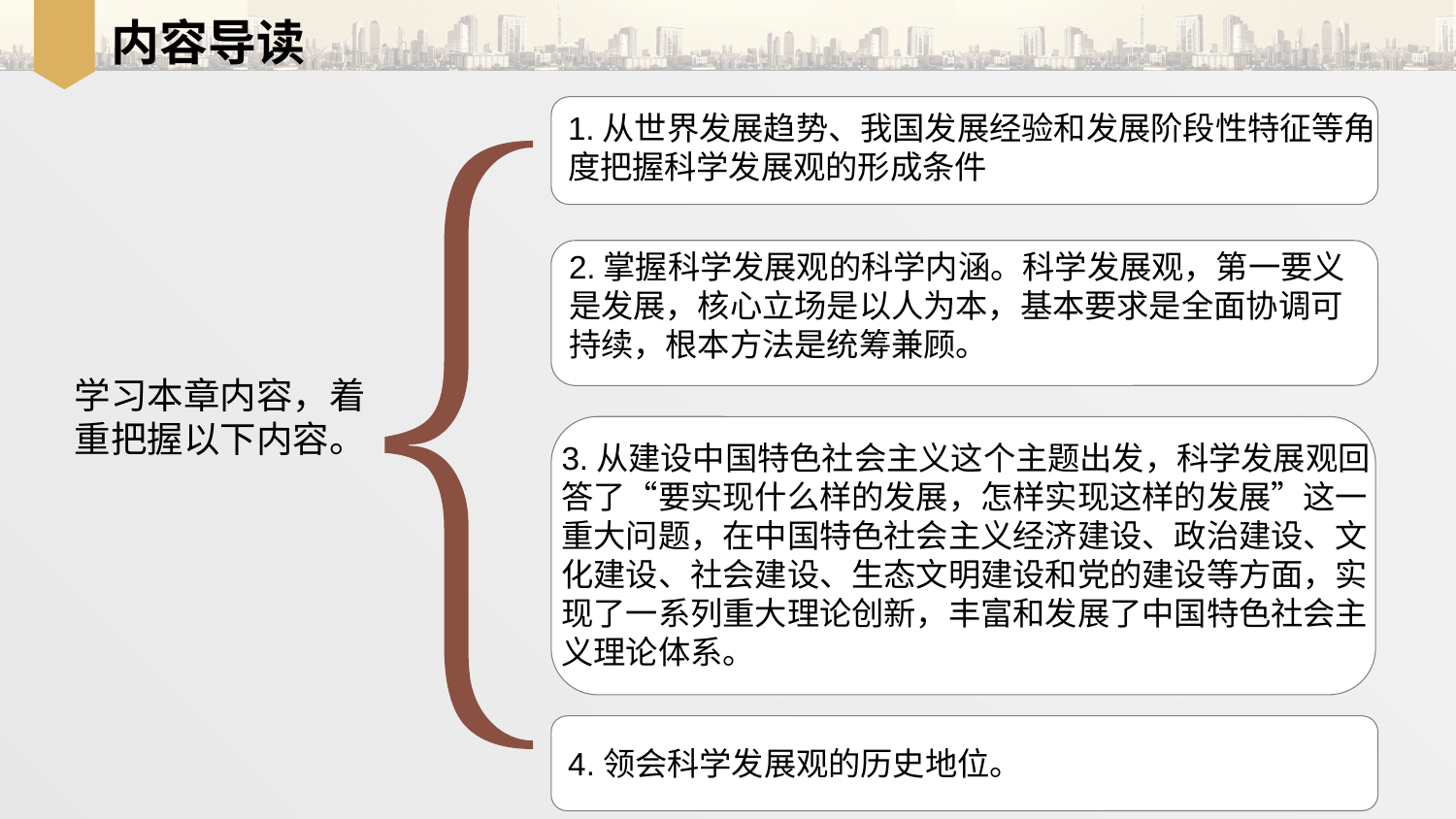

# 内容导读

1.从世界发展趋势、我国发展经验和发展阶段性特征等角度把握科学发展观的形成条件

2.掌握科学发展观的科学内涵。科学发展观，第一要义是发展，核心立场是以人为本，基本要求是全面协调可持续，根本方法是统筹兼顾。
学习本章内容，着
重把握以下内容。

3.从建设中国特色社会主义这个主题出发，科学发展观回答了“要实现什么样的发展，怎样实现这样的发展”这一重大问题，在中国特色社会主义经济建设、政治建设、文化建设、社会建设、生态文明建设和党的建设等方面，实现了一系列重大理论创新，丰富和发展了中国特色社会主义理论体系。

4.领会科学发展观的历史地位。